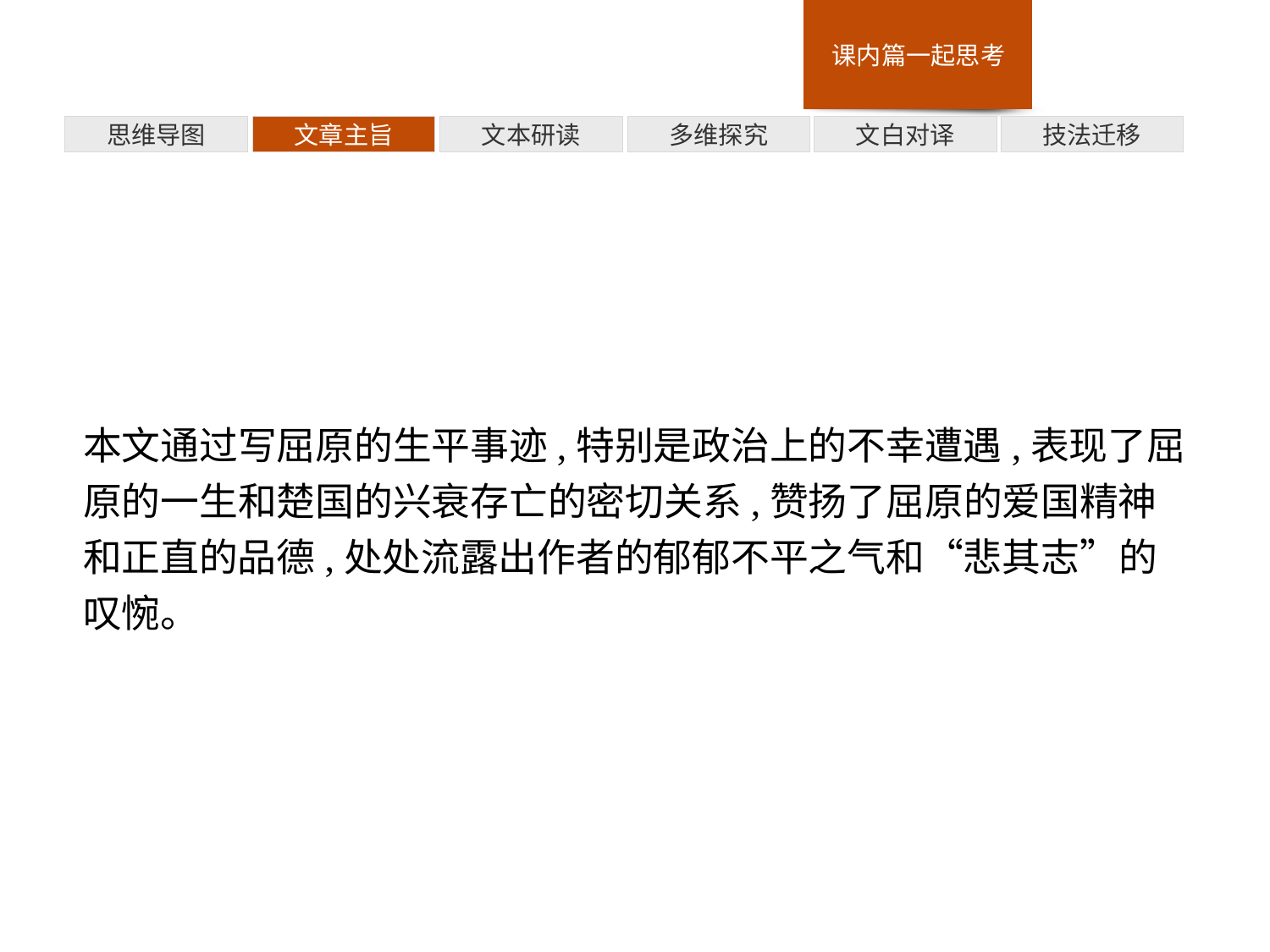

多维探究
思维导图
文章主旨
文本研读
文白对译
技法迁移
本文通过写屈原的生平事迹,特别是政治上的不幸遭遇,表现了屈原的一生和楚国的兴衰存亡的密切关系,赞扬了屈原的爱国精神和正直的品德,处处流露出作者的郁郁不平之气和“悲其志”的叹惋。